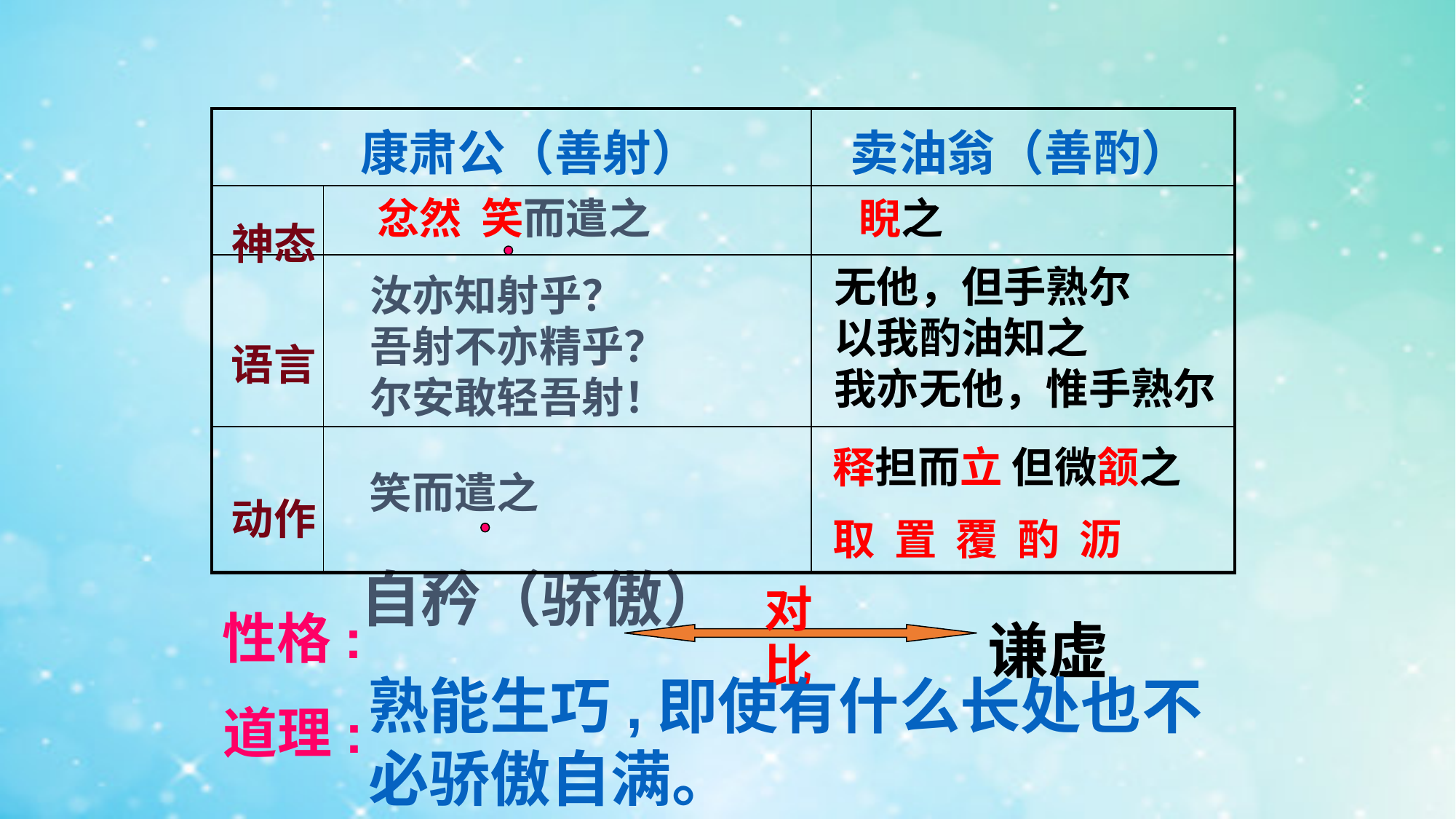

|  |  |  |
| --- | --- | --- |
|  |  |  |
|  |  |  |
|  |  |  |
康肃公（善射）
卖油翁（善酌）
忿然  笑而遣之

睨之
神态
无他，但手熟尔
以我酌油知之
我亦无他，惟手熟尔
汝亦知射乎？
吾射不亦精乎？
尔安敢轻吾射！
语言
释担而立 但微颔之
取  置  覆  酌  沥
笑而遣之

动作
自矜（骄傲）
对比
性格:
谦虚

熟能生巧,即使有什么长处也不必骄傲自满。
道理: